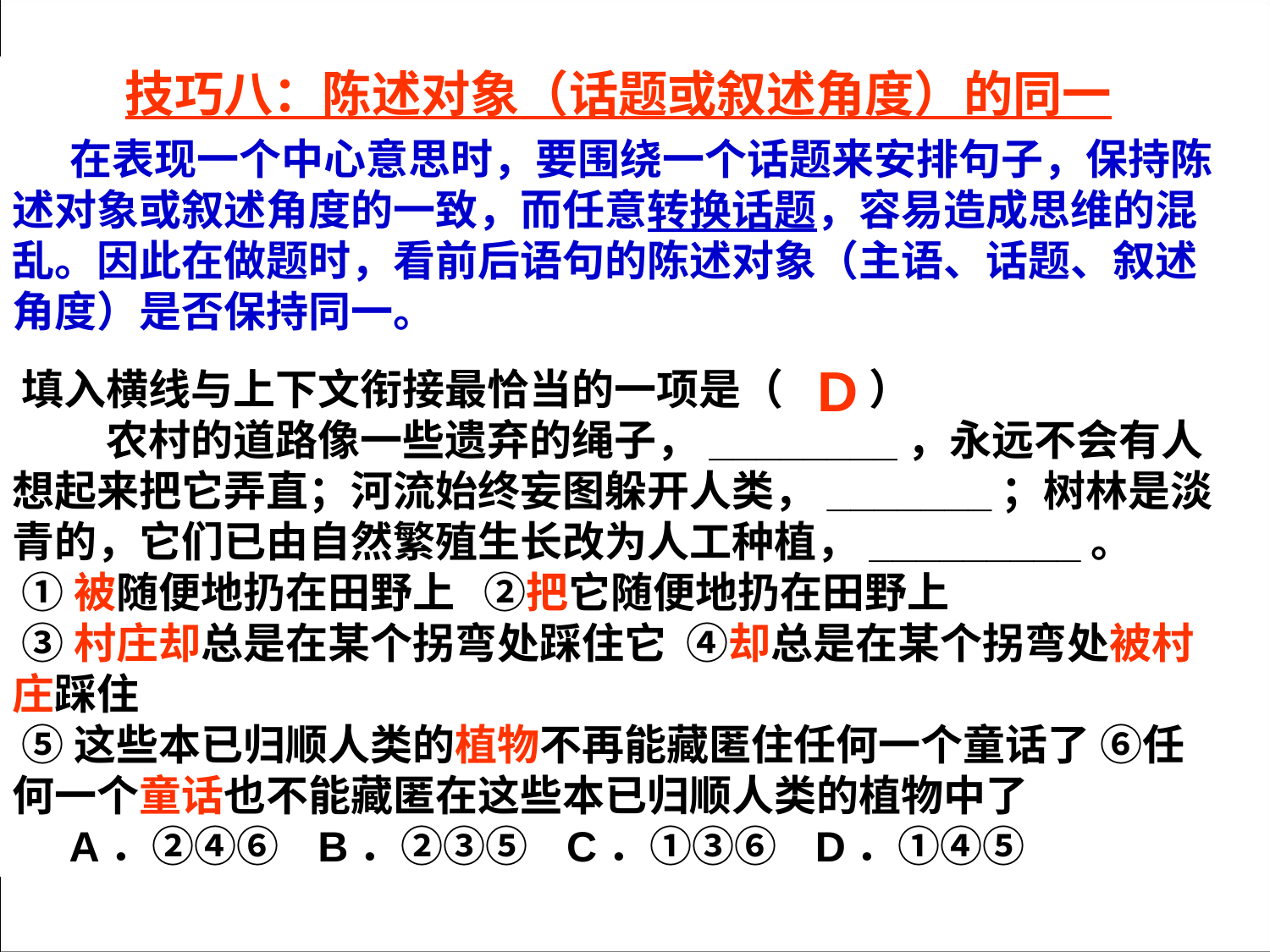

技巧八：陈述对象（话题或叙述角度）的同一
    在表现一个中心意思时，要围绕一个话题来安排句子，保持陈述对象或叙述角度的一致，而任意转换话题，容易造成思维的混乱。因此在做题时，看前后语句的陈述对象（主语、话题、叙述角度）是否保持同一。
填入横线与上下文衔接最恰当的一项是（         ）
　　农村的道路像一些遗弃的绳子，________，永远不会有人想起来把它弄直；河流始终妄图躲开人类，_______；树林是淡青的，它们已由自然繁殖生长改为人工种植，_________。
①被随便地扔在田野上   ②把它随便地扔在田野上
③村庄却总是在某个拐弯处踩住它  ④却总是在某个拐弯处被村庄踩住
⑤这些本已归顺人类的植物不再能藏匿住任何一个童话了 ⑥任何一个童话也不能藏匿在这些本已归顺人类的植物中了
    A．②④⑥   B．②③⑤   C．①③⑥   D．①④⑤
D